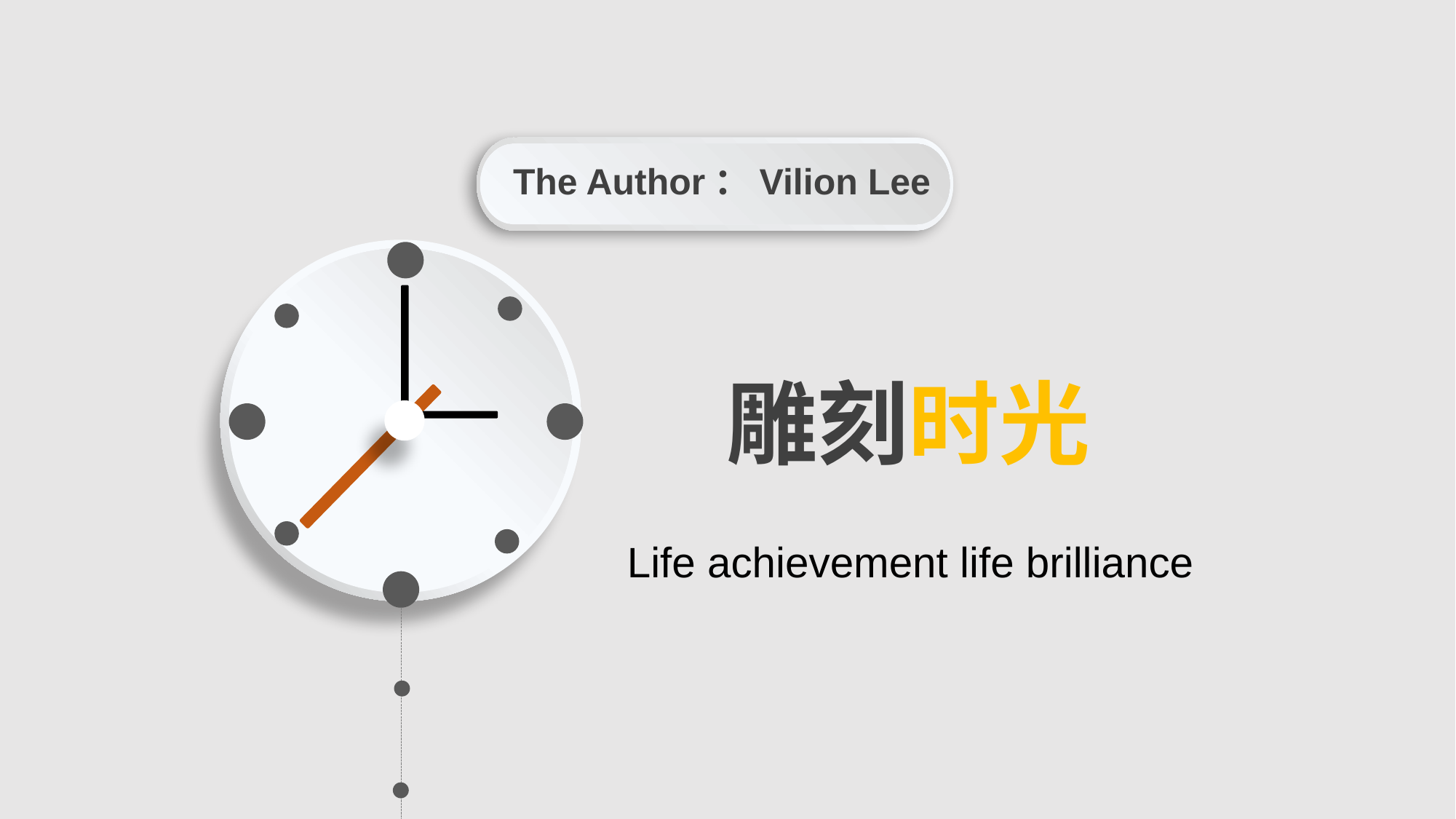

The Author：Vilion Lee

雕刻时光
Life achievement life brilliance